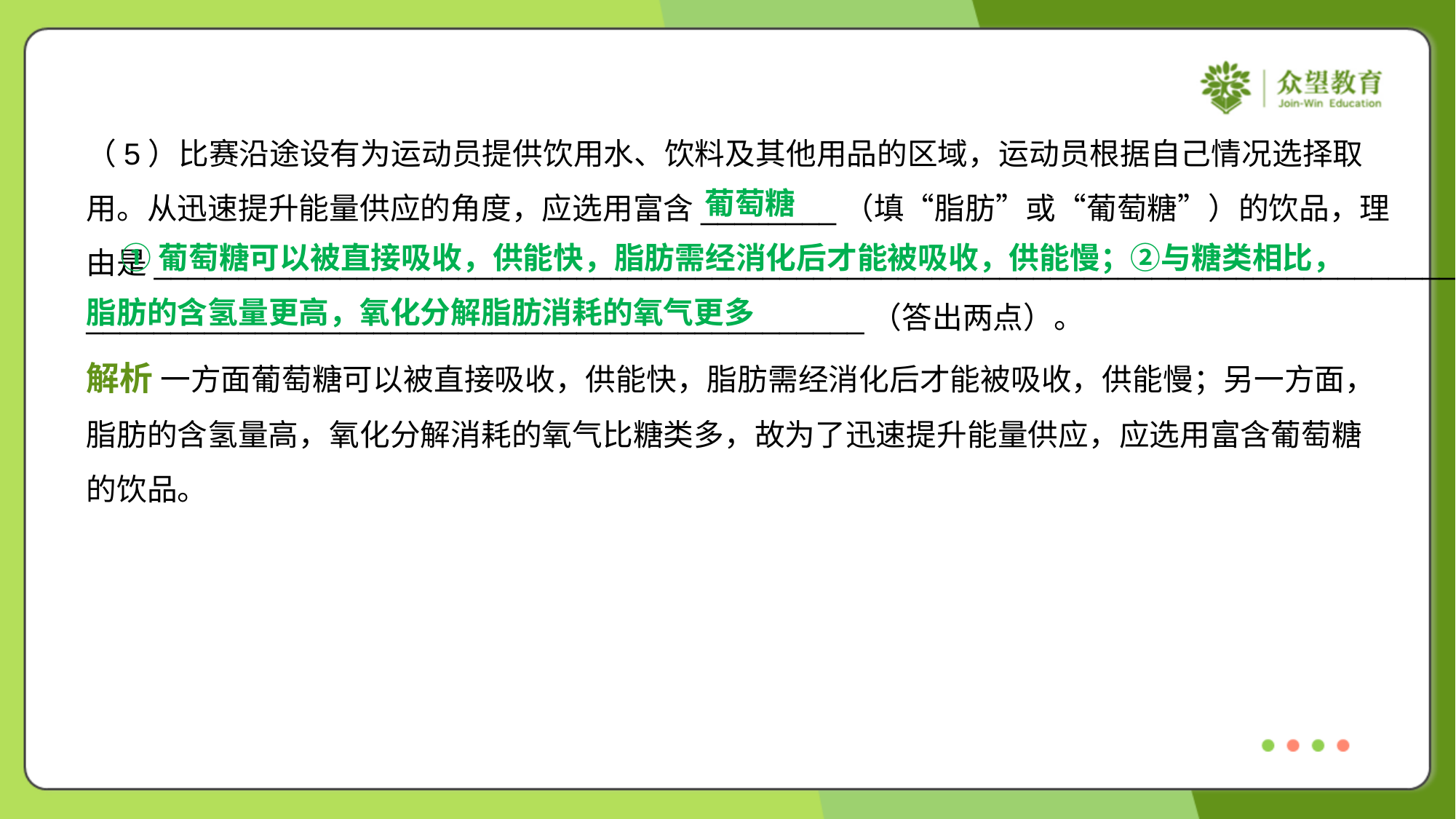

（5）比赛沿途设有为运动员提供饮用水、饮料及其他用品的区域，运动员根据自己情况选择取
用。从迅速提升能量供应的角度，应选用富含________（填“脂肪”或“葡萄糖”）的饮品，理
由是________________________________________________________________________________
______________________________________________（答出两点）。
葡萄糖
     ①葡萄糖可以被直接吸收，供能快，脂肪需经消化后才能被吸收，供能慢；②与糖类相比，
脂肪的含氢量更高，氧化分解脂肪消耗的氧气更多
解析 一方面葡萄糖可以被直接吸收，供能快，脂肪需经消化后才能被吸收，供能慢；另一方面，
脂肪的含氢量高，氧化分解消耗的氧气比糖类多，故为了迅速提升能量供应，应选用富含葡萄糖
的饮品。